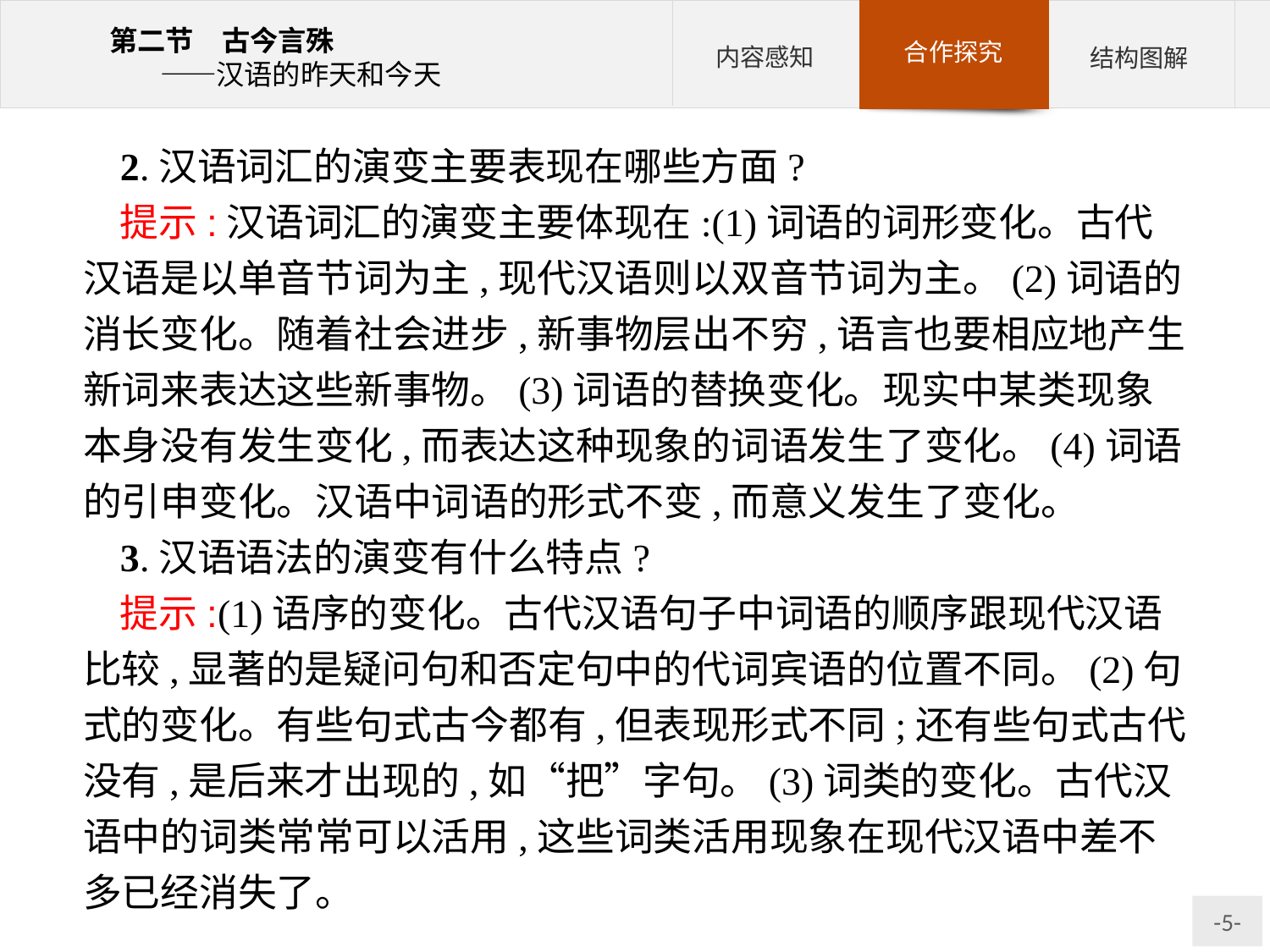

2.汉语词汇的演变主要表现在哪些方面?
提示:汉语词汇的演变主要体现在:(1)词语的词形变化。古代汉语是以单音节词为主,现代汉语则以双音节词为主。(2)词语的消长变化。随着社会进步,新事物层出不穷,语言也要相应地产生新词来表达这些新事物。(3)词语的替换变化。现实中某类现象本身没有发生变化,而表达这种现象的词语发生了变化。(4)词语的引申变化。汉语中词语的形式不变,而意义发生了变化。
3.汉语语法的演变有什么特点?
提示:(1)语序的变化。古代汉语句子中词语的顺序跟现代汉语比较,显著的是疑问句和否定句中的代词宾语的位置不同。(2)句式的变化。有些句式古今都有,但表现形式不同;还有些句式古代没有,是后来才出现的,如“把”字句。(3)词类的变化。古代汉语中的词类常常可以活用,这些词类活用现象在现代汉语中差不多已经消失了。